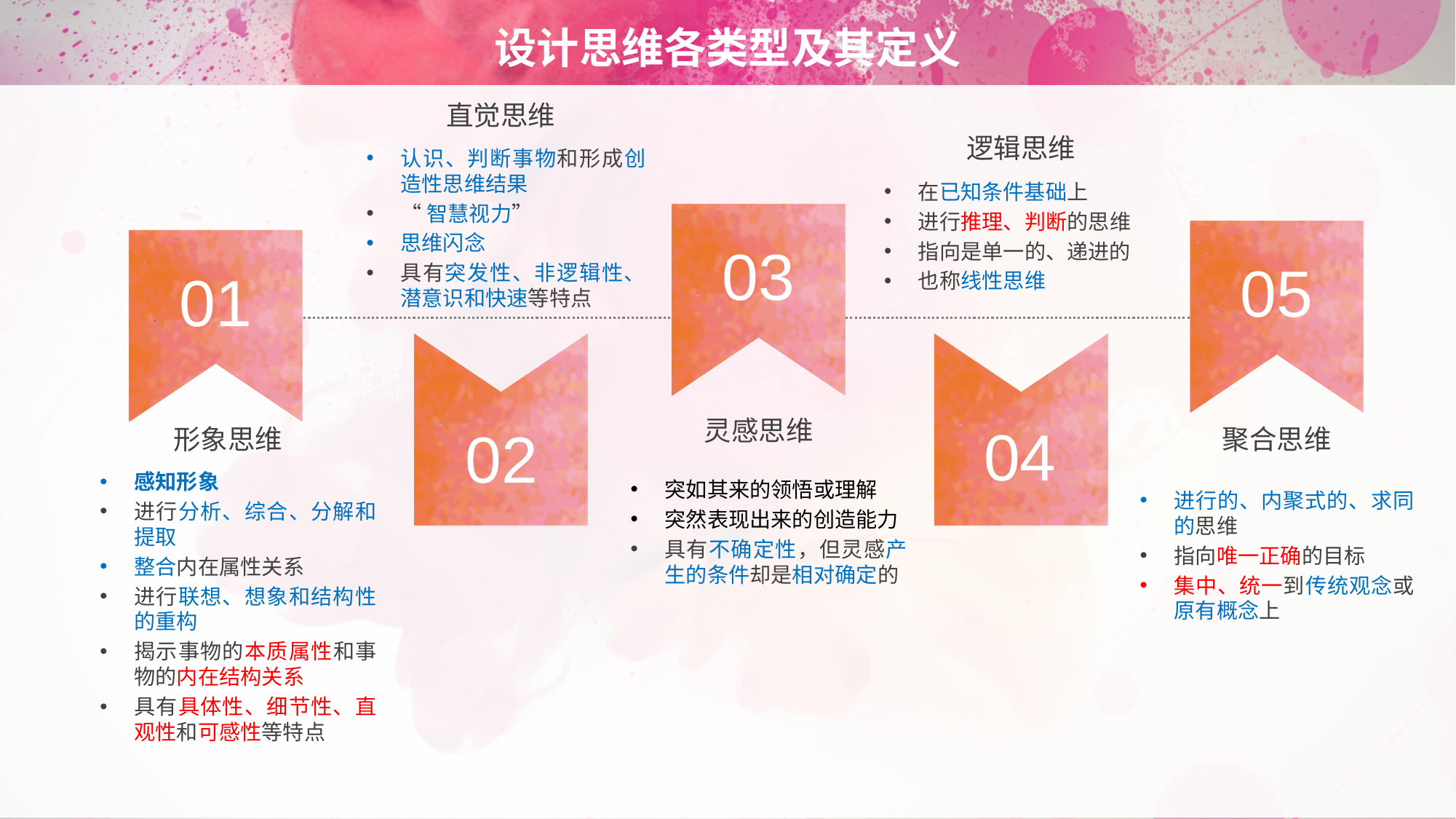

# 设计思维各类型及其定义

直觉思维
认识、判断事物和形成创造性思维结果
“智慧视力”
思维闪念
具有突发性、非逻辑性、潜意识和快速等特点
逻辑思维
在已知条件基础上
进行推理、判断的思维
指向是单一的、递进的
也称线性思维

03

05

01

04
02
灵感思维
突如其来的领悟或理解
突然表现出来的创造能力
具有不确定性，但灵感产生的条件却是相对确定的
形象思维
感知形象
进行分析、综合、分解和提取
整合内在属性关系
进行联想、想象和结构性的重构
揭示事物的本质属性和事物的内在结构关系
具有具体性、细节性、直观性和可感性等特点
聚合思维
进行的、内聚式的、求同的思维
指向唯一正确的目标
集中、统一到传统观念或原有概念上